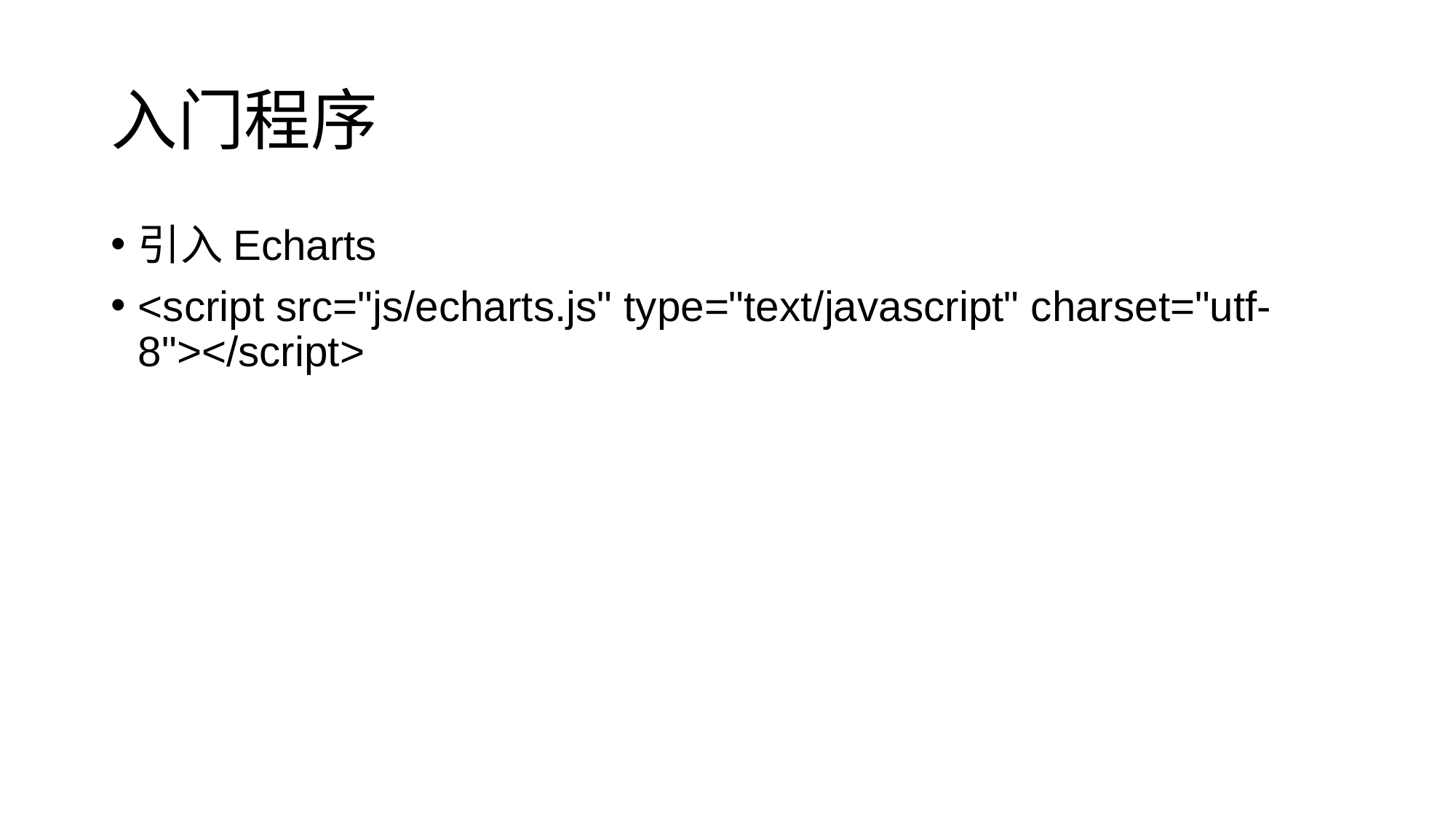

# 入门程序
引入Echarts
<script src="js/echarts.js" type="text/javascript" charset="utf-8"></script>